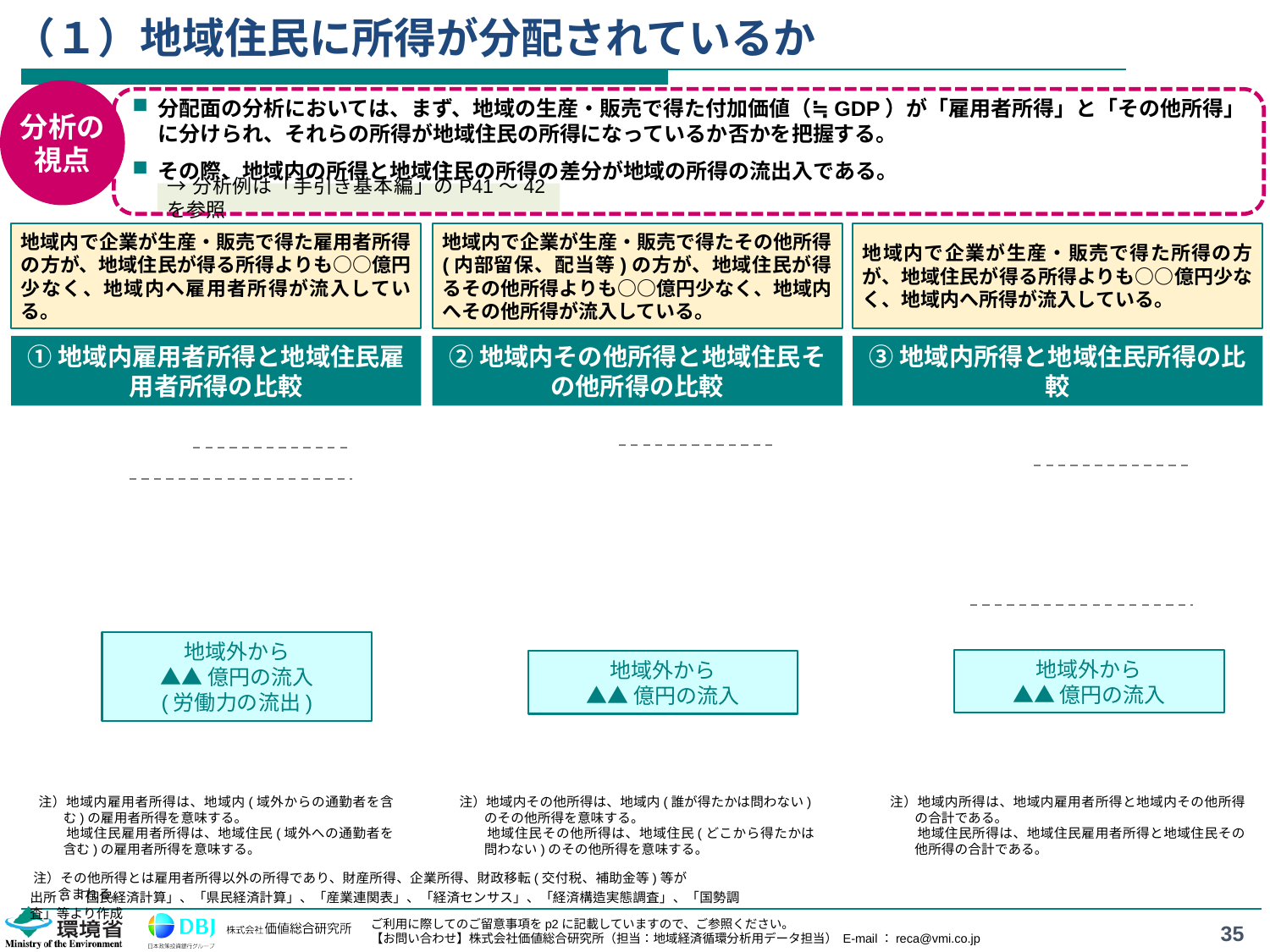

# （１）地域住民に所得が分配されているか
分析の
視点
分配面の分析においては、まず、地域の生産・販売で得た付加価値（≒GDP）が「雇用者所得」と「その他所得」に分けられ、それらの所得が地域住民の所得になっているか否かを把握する。
その際、地域内の所得と地域住民の所得の差分が地域の所得の流出入である。
→分析例は「手引き基本編」のP41～42を参照
地域内で企業が生産・販売で得た雇用者所得の方が、地域住民が得る所得よりも○○億円少なく、地域内へ雇用者所得が流入している。
地域内で企業が生産・販売で得たその他所得(内部留保、配当等)の方が、地域住民が得るその他所得よりも○○億円少なく、地域内へその他所得が流入している。
地域内で企業が生産・販売で得た所得の方が、地域住民が得る所得よりも○○億円少なく、地域内へ所得が流入している。
①地域内雇用者所得と地域住民雇用者所得の比較
②地域内その他所得と地域住民その他所得の比較
③地域内所得と地域住民所得の比較
地域外から
▲▲億円の流入
(労働力の流出)
地域外から
▲▲億円の流入
地域外から
▲▲億円の流入
注）地域内雇用者所得は、地域内(域外からの通勤者を含む)の雇用者所得を意味する。
注）地域住民雇用者所得は、地域住民(域外への通勤者を含む)の雇用者所得を意味する。
注）地域内その他所得は、地域内(誰が得たかは問わない)のその他所得を意味する。
注）地域住民その他所得は、地域住民(どこから得たかは問わない)のその他所得を意味する。
注）地域内所得は、地域内雇用者所得と地域内その他所得の合計である。
注）地域住民所得は、地域住民雇用者所得と地域住民その他所得の合計である。
注）その他所得とは雇用者所得以外の所得であり、財産所得、企業所得、財政移転(交付税、補助金等)等が含まれる。
出所： 「国民経済計算」、「県民経済計算」、「産業連関表」、「経済センサス」、「経済構造実態調査」、「国勢調査」等より作成
35